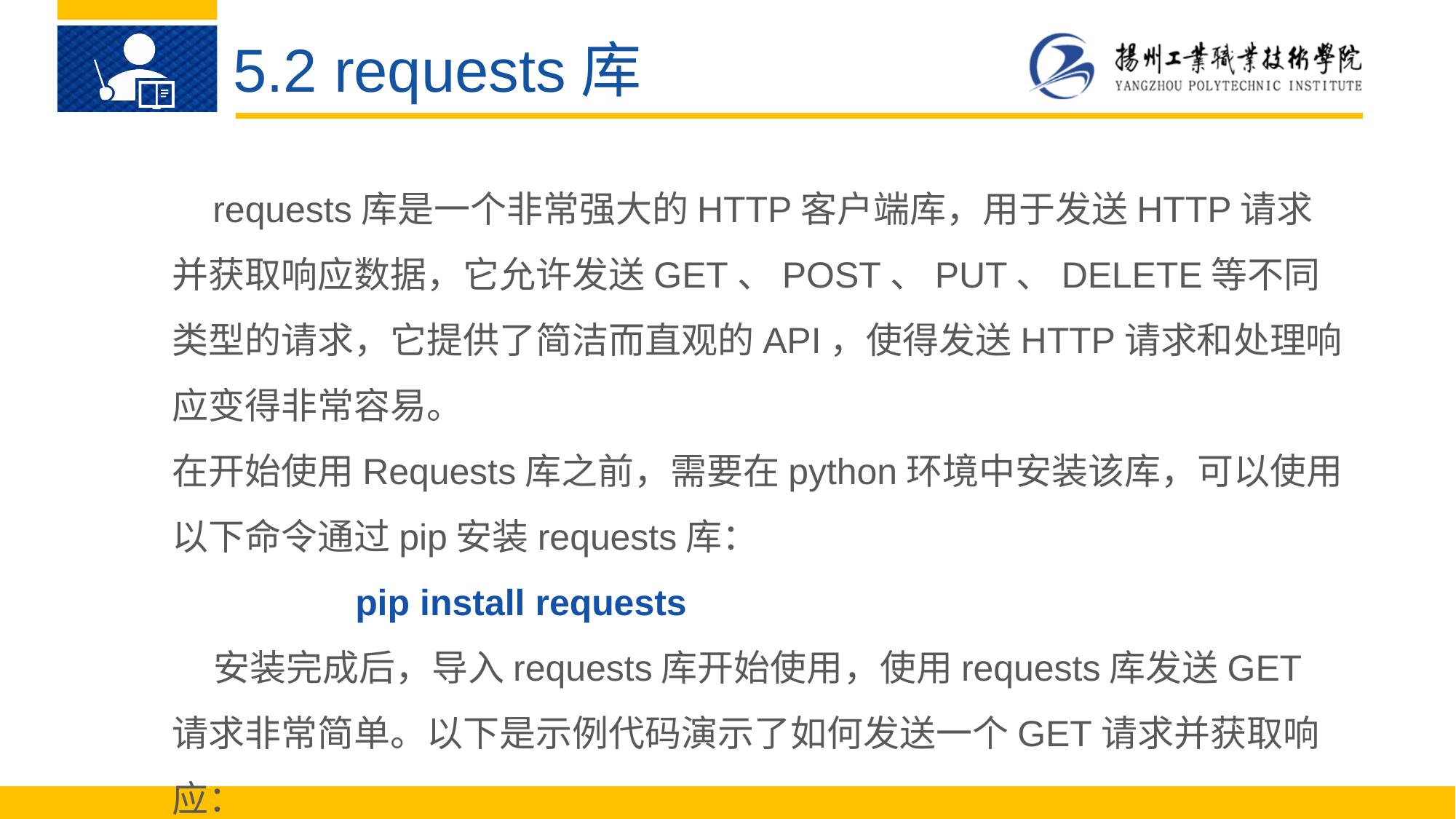

5.2 requests库
    requests库是一个非常强大的HTTP客户端库，用于发送HTTP请求并获取响应数据，它允许发送GET、POST、PUT、DELETE等不同类型的请求，它提供了简洁而直观的API，使得发送HTTP请求和处理响应变得非常容易。
在开始使用Requests库之前，需要在python环境中安装该库，可以使用以下命令通过pip安装requests库：
                  pip install requests
    安装完成后，导入requests库开始使用，使用requests库发送GET请求非常简单。以下是示例代码演示了如何发送一个GET请求并获取响应：